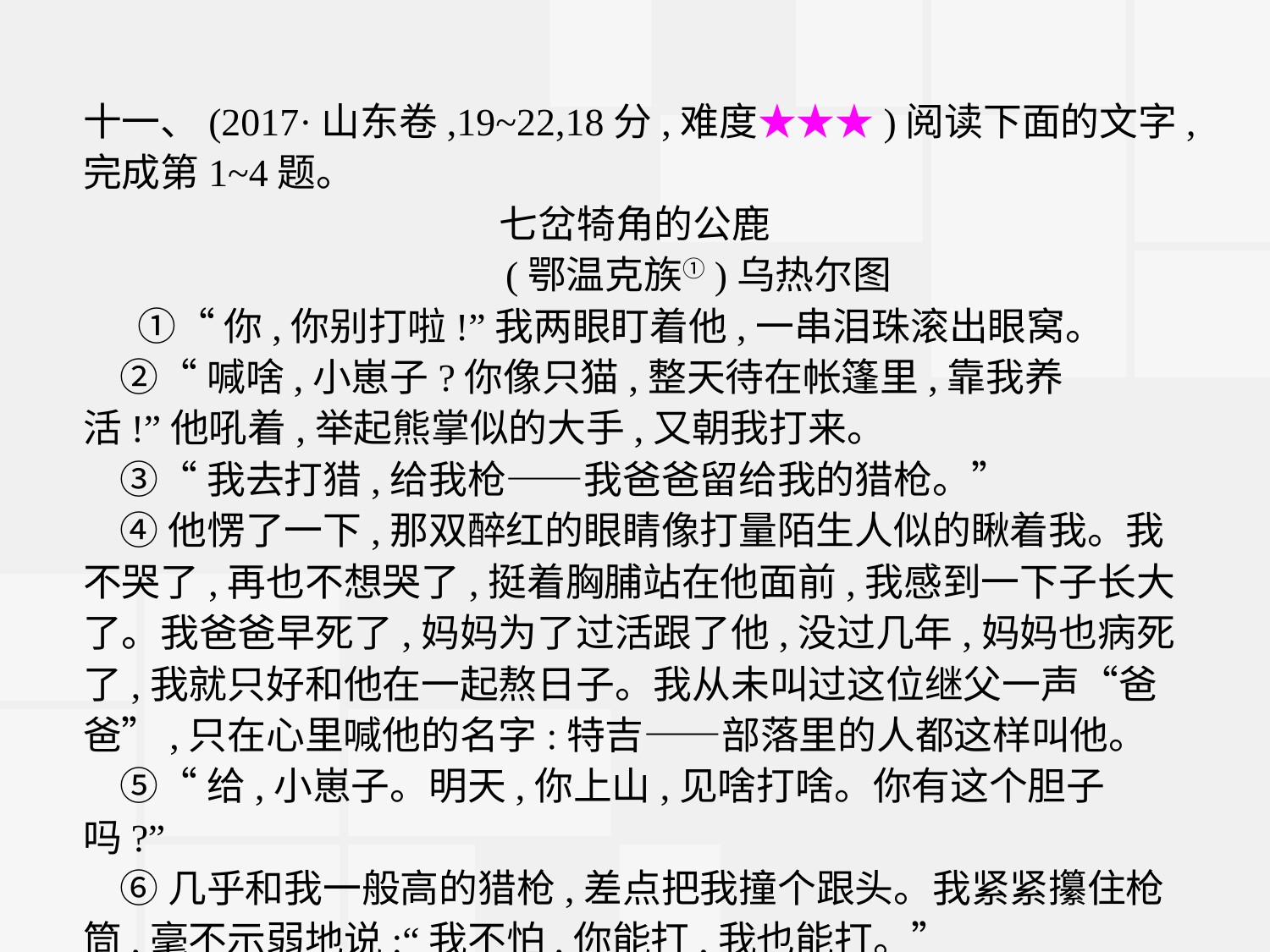

十一、(2017·山东卷,19~22,18分,难度★★★)阅读下面的文字,完成第1~4题。
七岔犄角的公鹿
	(鄂温克族①)乌热尔图
  ①“你,你别打啦!”我两眼盯着他,一串泪珠滚出眼窝。
②“喊啥,小崽子?你像只猫,整天待在帐篷里,靠我养活!”他吼着,举起熊掌似的大手,又朝我打来。
③“我去打猎,给我枪——我爸爸留给我的猎枪。”
④他愣了一下,那双醉红的眼睛像打量陌生人似的瞅着我。我不哭了,再也不想哭了,挺着胸脯站在他面前,我感到一下子长大了。我爸爸早死了,妈妈为了过活跟了他,没过几年,妈妈也病死了,我就只好和他在一起熬日子。我从未叫过这位继父一声“爸爸”,只在心里喊他的名字:特吉——部落里的人都这样叫他。
⑤“给,小崽子。明天,你上山,见啥打啥。你有这个胆子吗?”
⑥几乎和我一般高的猎枪,差点把我撞个跟头。我紧紧攥住枪筒,毫不示弱地说:“我不怕,你能打,我也能打。”